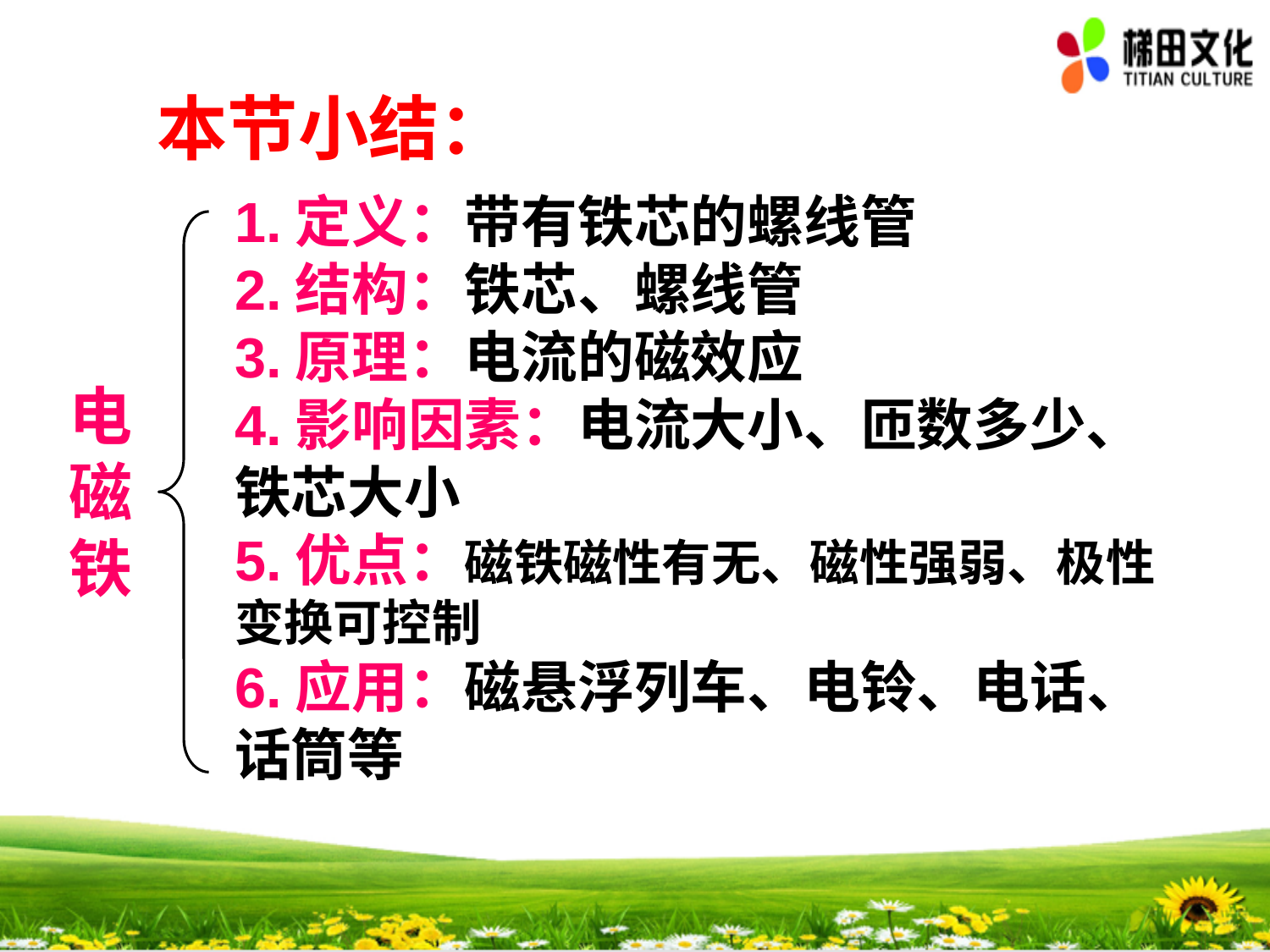

本节小结：
1.定义：带有铁芯的螺线管
2.结构：铁芯、螺线管
3.原理：电流的磁效应
4.影响因素：电流大小、匝数多少、铁芯大小
5.优点：磁铁磁性有无、磁性强弱、极性变换可控制
6.应用：磁悬浮列车、电铃、电话、话筒等

电
磁
铁